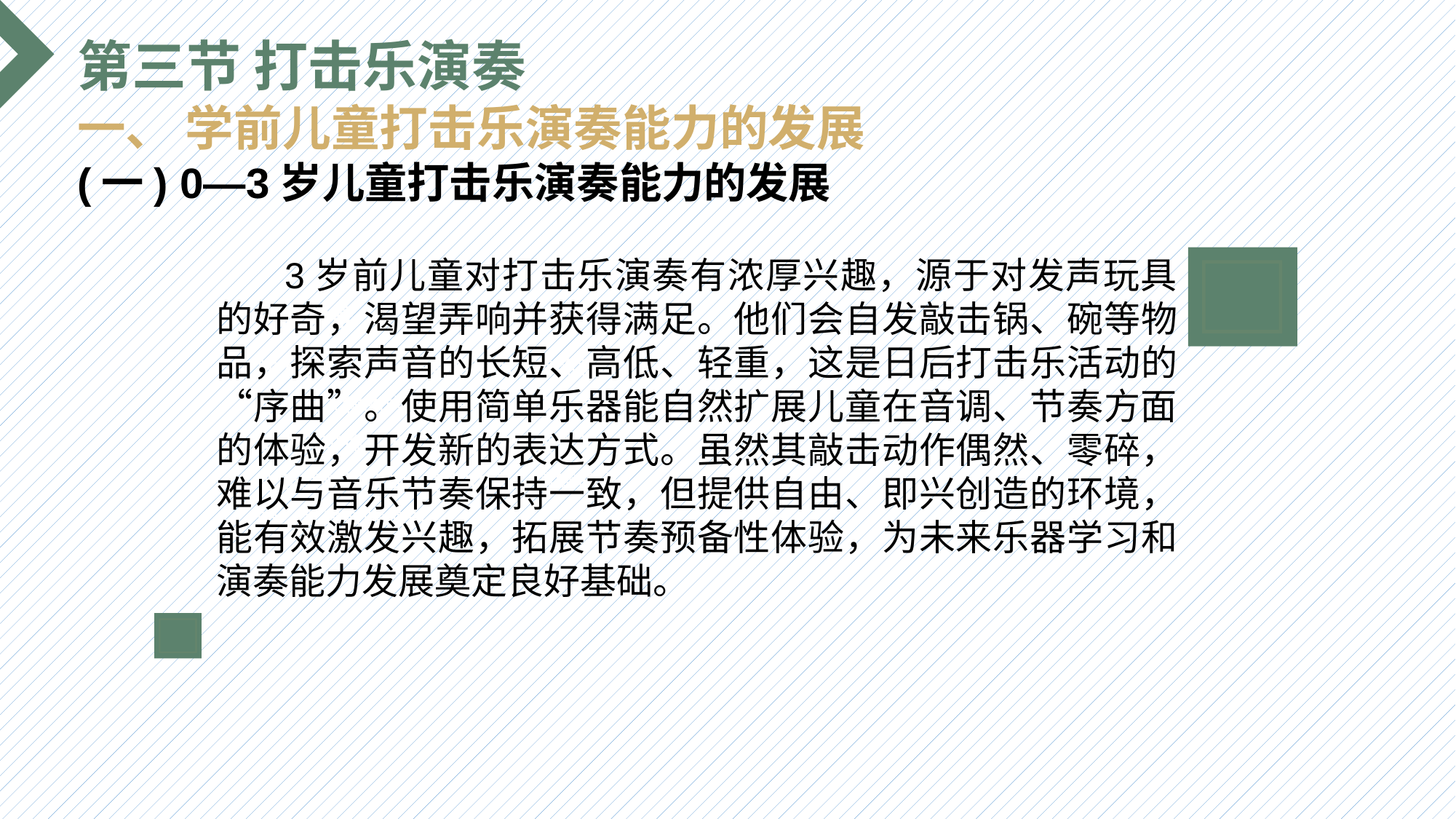

第三节 打击乐演奏
一、 学前儿童打击乐演奏能力的发展
(一) 0—3岁儿童打击乐演奏能力的发展

      3岁前儿童对打击乐演奏有浓厚兴趣，源于对发声玩具的好奇，渴望弄响并获得满足。他们会自发敲击锅、碗等物品，探索声音的长短、高低、轻重，这是日后打击乐活动的“序曲”。使用简单乐器能自然扩展儿童在音调、节奏方面的体验，开发新的表达方式。虽然其敲击动作偶然、零碎，难以与音乐节奏保持一致，但提供自由、即兴创造的环境，能有效激发兴趣，拓展节奏预备性体验，为未来乐器学习和演奏能力发展奠定良好基础。

选题背景
输入您的内容，请简要说明，言简意赅即可输入您的内容，请简要说明，言简意赅即可输入您的内容，请简要说明，言简意赅即可输入您的内容，请简要说明，言简意赅即可